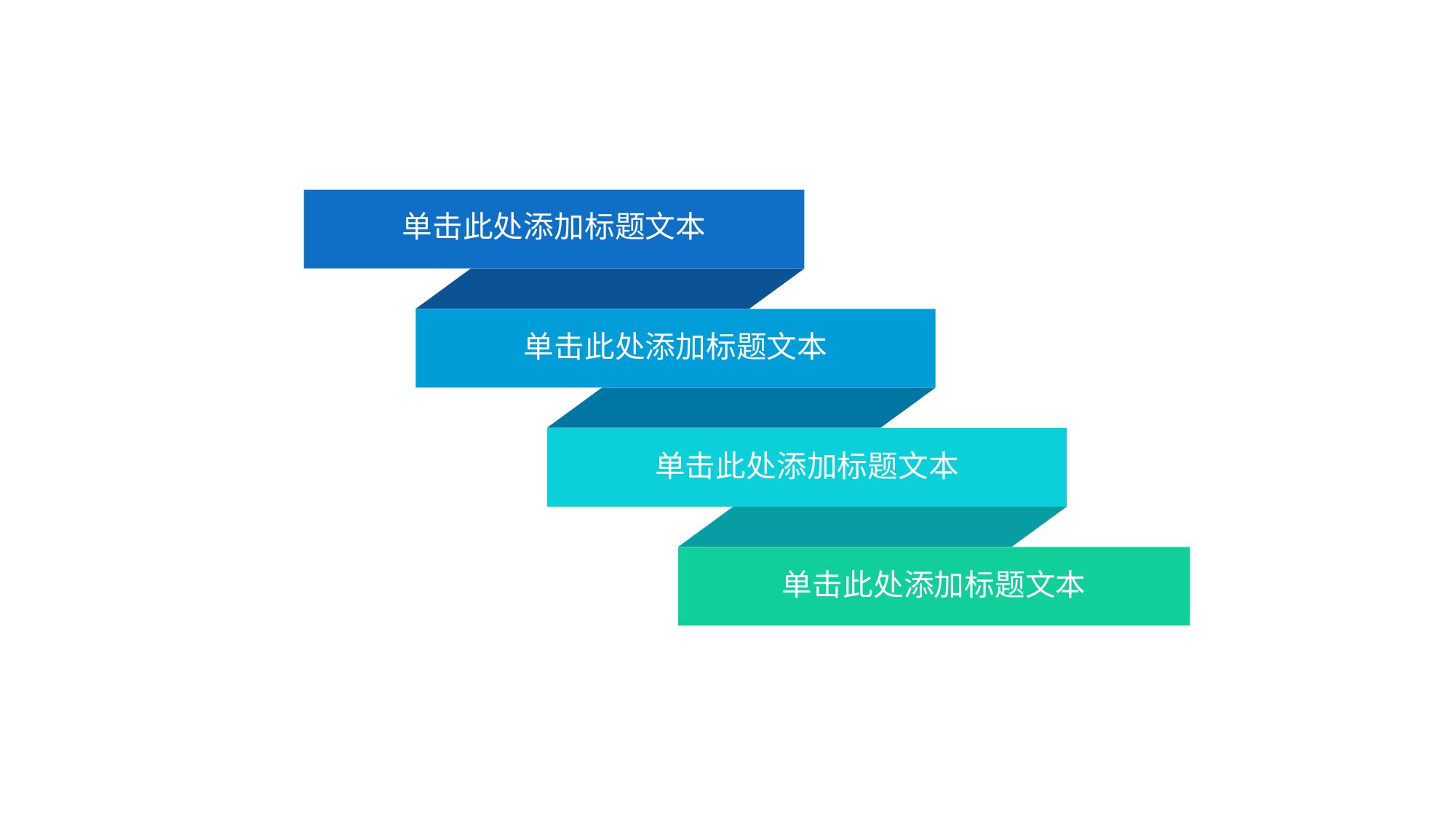

单击此处添加标题文本

单击此处添加标题文本

单击此处添加标题文本

单击此处添加标题文本